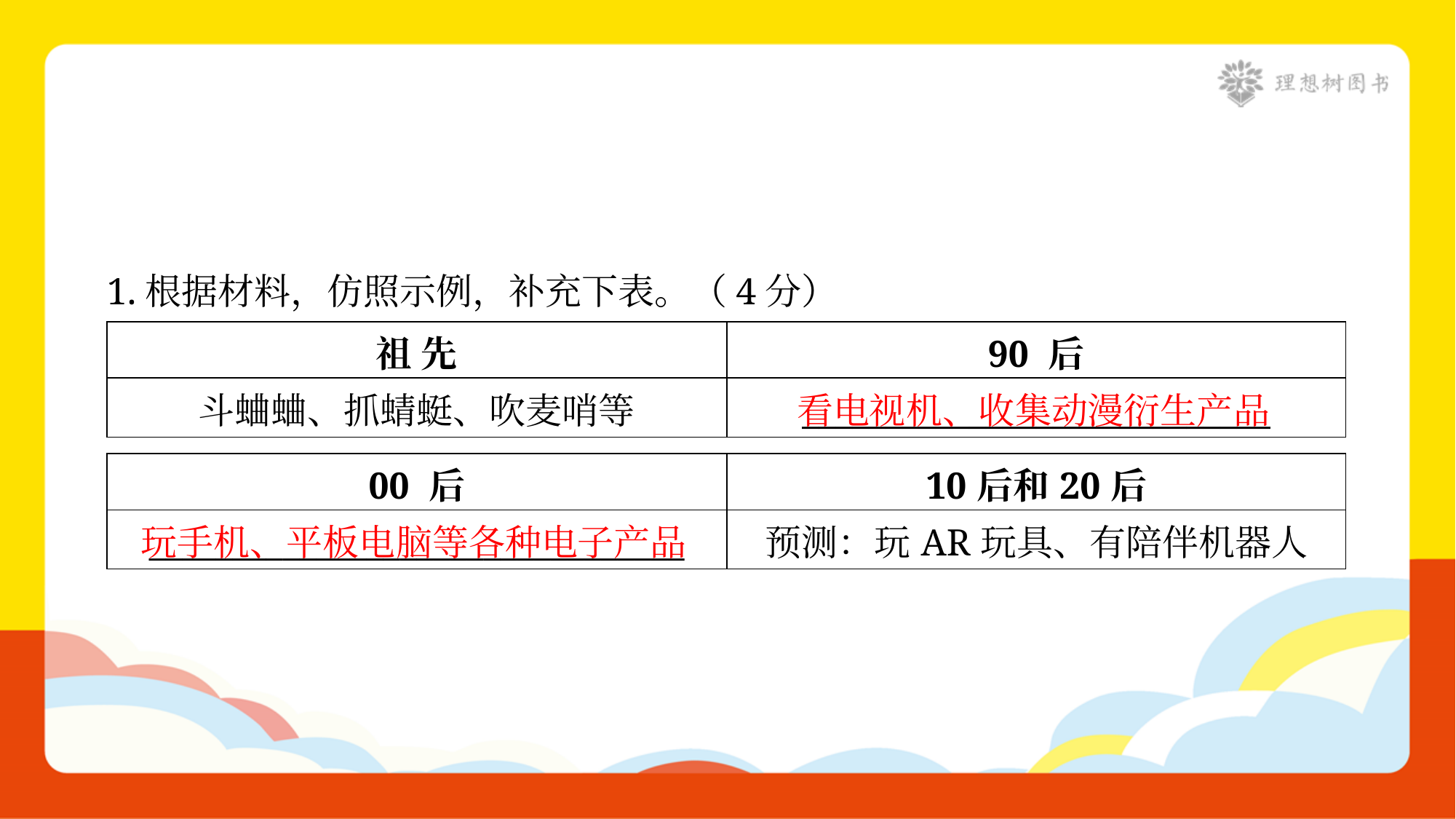

1.根据材料，仿照示例，补充下表。（4分）
| 祖 先 | 90 后 |
| --- | --- |
| 斗蛐蛐、抓蜻蜓、吹麦哨等 | \_\_\_\_\_\_\_\_\_\_\_\_\_\_\_\_\_\_\_\_\_\_\_\_\_\_\_\_ |
看电视机、收集动漫衍生产品
| 00 后 | 10后和20后 |
| --- | --- |
| \_\_\_\_\_\_\_\_\_\_\_\_\_\_\_\_\_\_\_\_\_\_\_\_\_\_\_\_\_\_\_\_ | 预测：玩AR玩具、有陪伴机器人 |
玩手机、平板电脑等各种电子产品